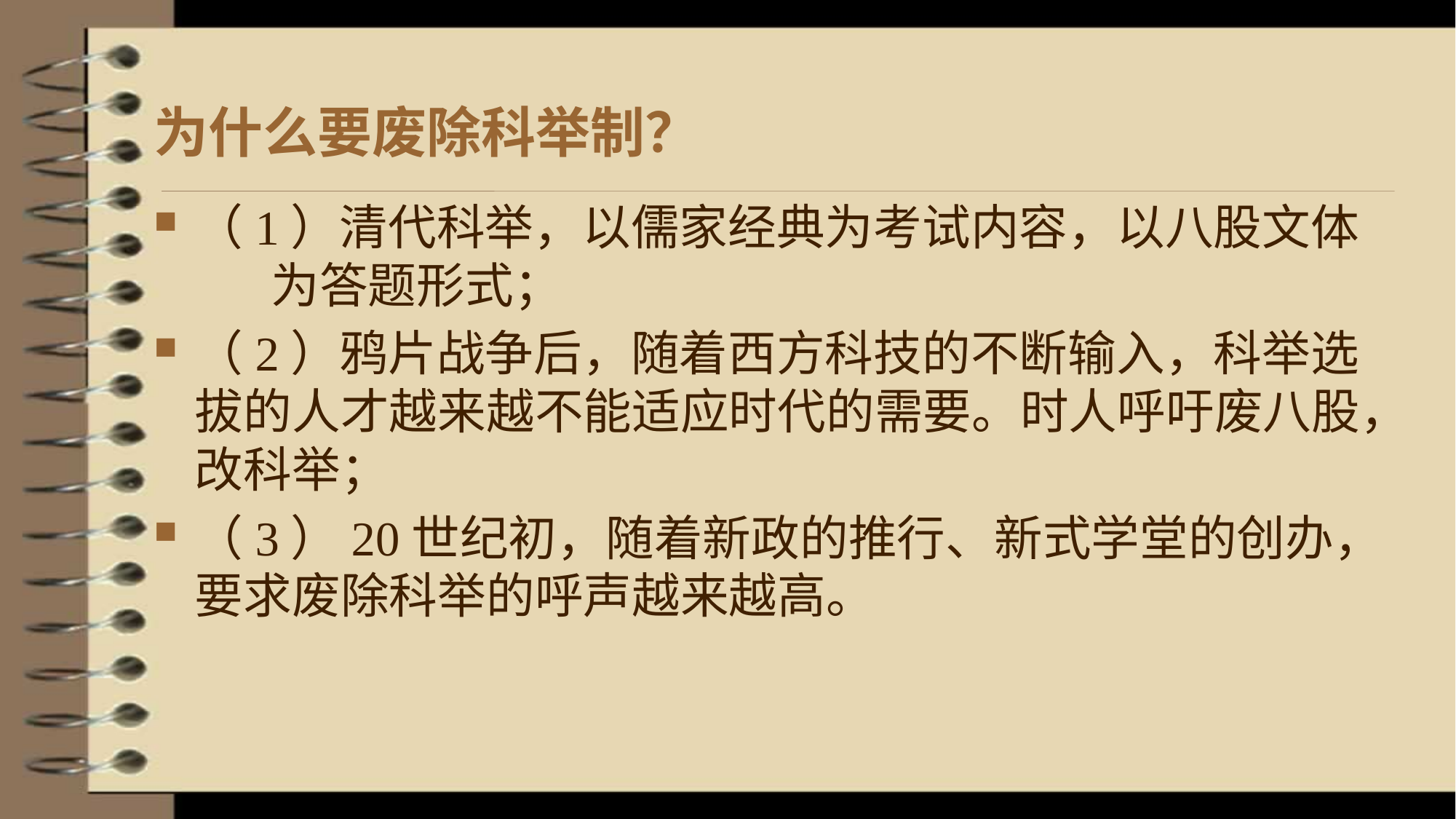

# 为什么要废除科举制？
（1）清代科举，以儒家经典为考试内容，以八股文体         为答题形式；
（2）鸦片战争后，随着西方科技的不断输入，科举选拔的人才越来越不能适应时代的需要。时人呼吁废八股，改科举；
（3）20世纪初，随着新政的推行、新式学堂的创办，要求废除科举的呼声越来越高。